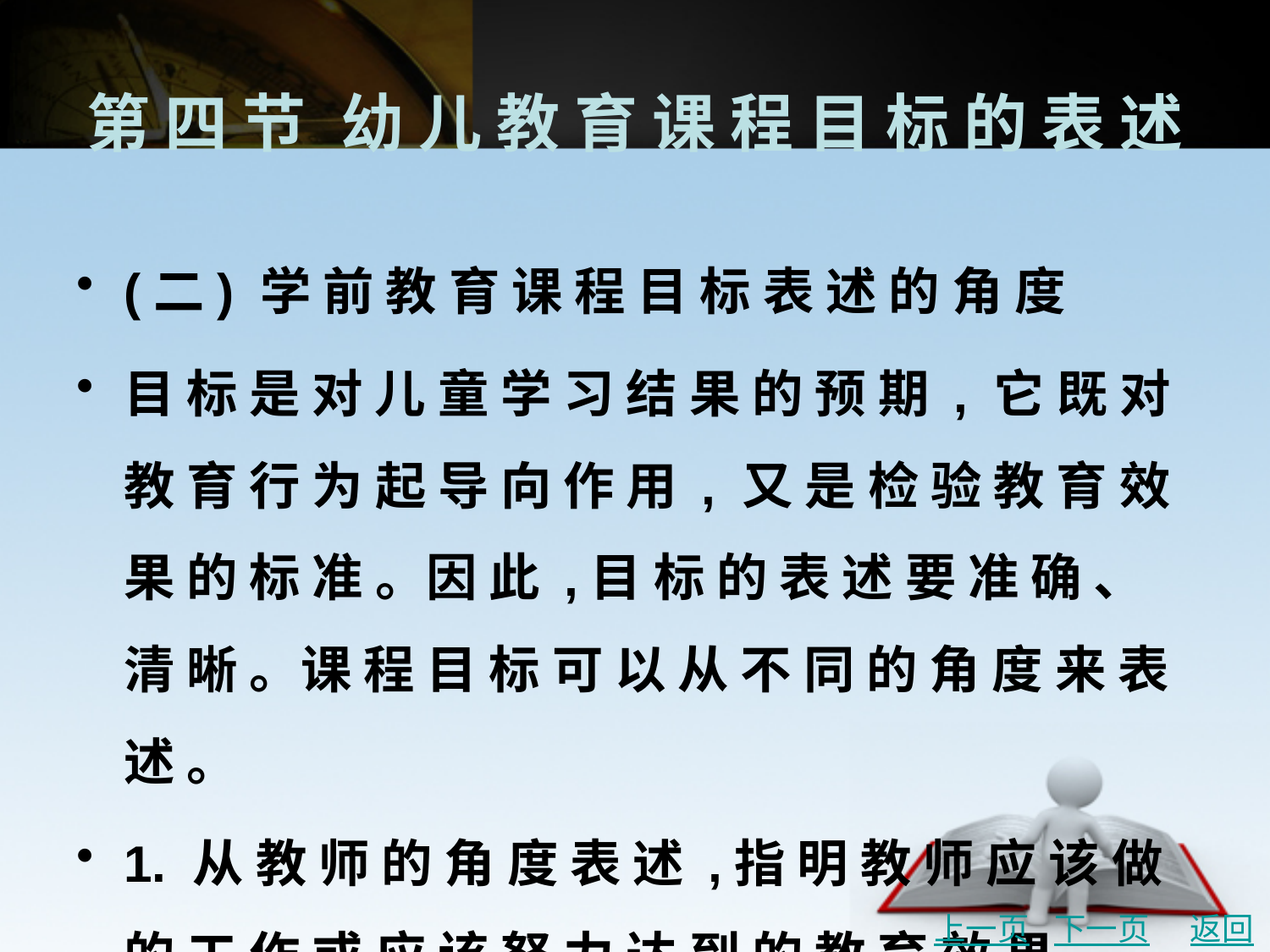

# 第 四 节	幼 儿 教 育 课 程 目 标 的 表 述
(二) 学 前 教 育 课 程 目 标 表 述 的 角 度
目 标 是 对 儿 童 学 习 结 果 的 预 期 , 它 既 对 教 育 行 为 起 导 向 作 用 , 又 是 检 验 教 育 效 果 的 标 准 。因 此 ,目 标 的 表 述 要 准 确 、清 晰 。课 程 目 标 可 以 从 不 同 的 角 度 来 表 述 。
1. 从 教 师 的 角 度 表 述 ,指 明 教 师 应 该 做 的 工 作 或 应 该 努 力 达 到 的 教 育 效 果 。
2. 从 幼 儿 的 角 度 表 述 , 指 明 幼 儿 通 过 学 习 应 达 到 的 发 展 。
上一页
下一页
返回